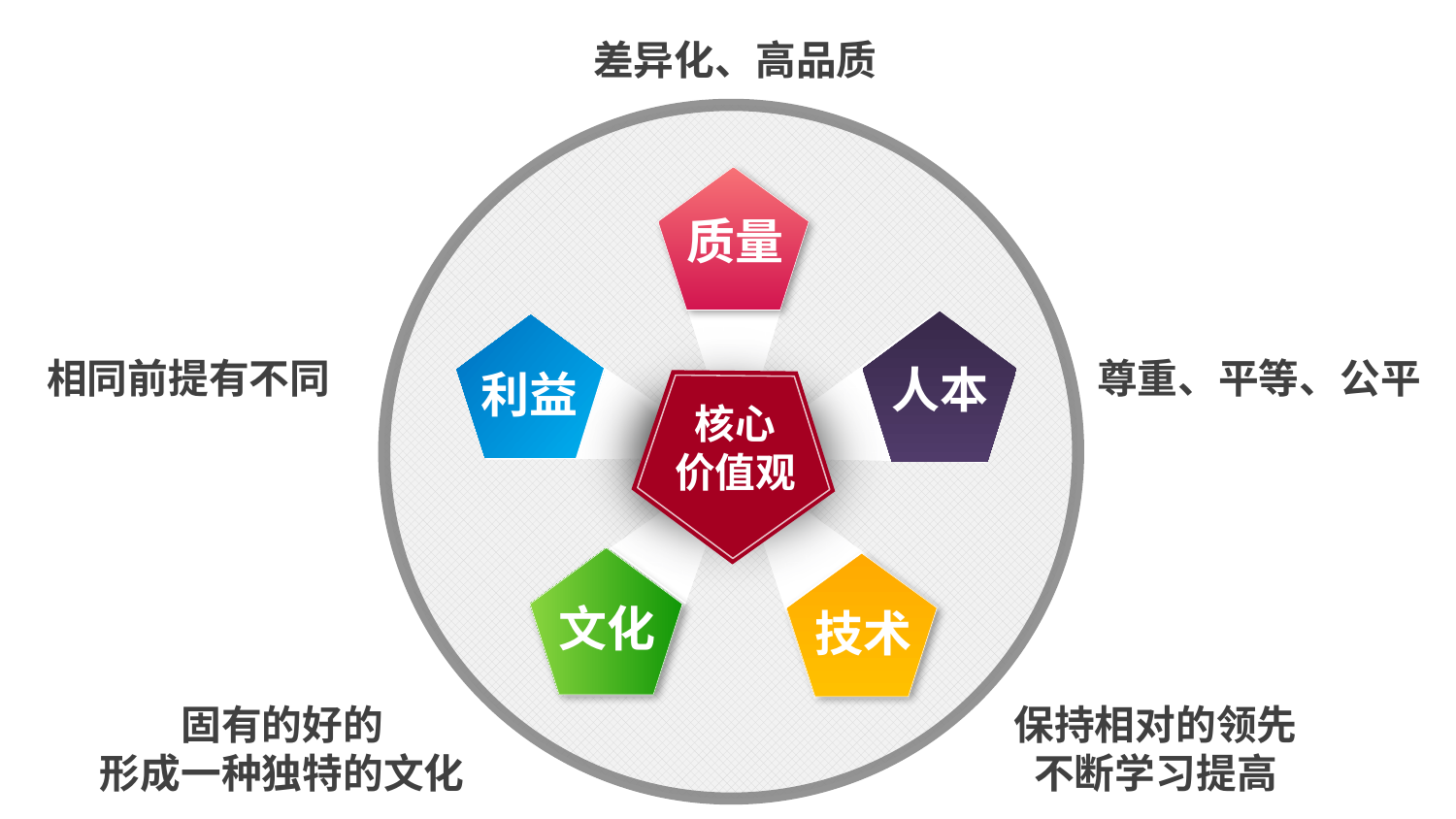

差异化、高品质

质量

人本
利益

文化
技术

核心
价值观
相同前提有不同
尊重、平等、公平
固有的好的
形成一种独特的文化
保持相对的领先
不断学习提高